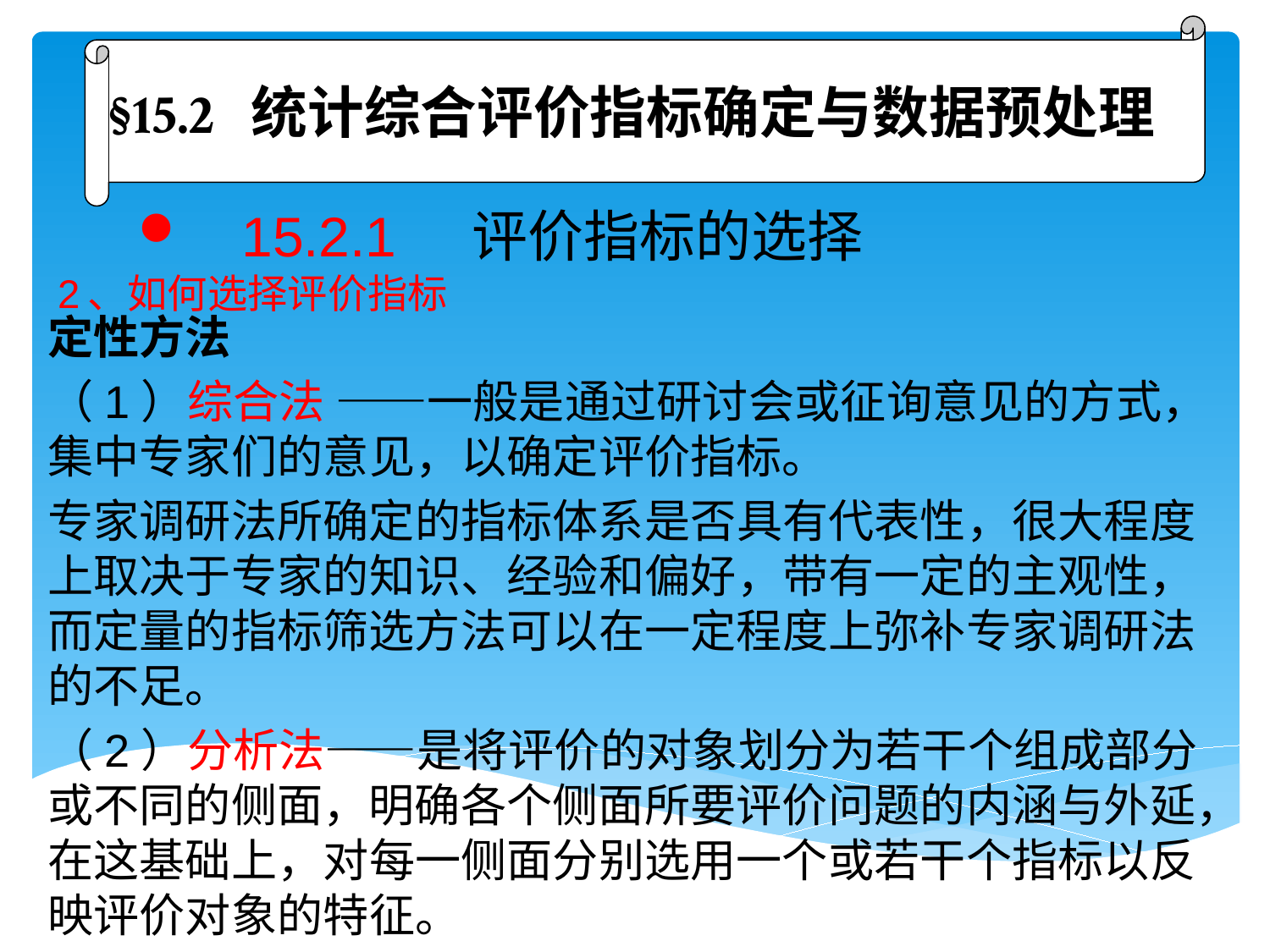

§15.2  统计综合评价指标确定与数据预处理
   15.2.1    评价指标的选择
# 2、如何选择评价指标
定性方法
（1）综合法 ——一般是通过研讨会或征询意见的方式，集中专家们的意见，以确定评价指标。
专家调研法所确定的指标体系是否具有代表性，很大程度上取决于专家的知识、经验和偏好，带有一定的主观性，而定量的指标筛选方法可以在一定程度上弥补专家调研法的不足。
（2）分析法——是将评价的对象划分为若干个组成部分或不同的侧面，明确各个侧面所要评价问题的内涵与外延，在这基础上，对每一侧面分别选用一个或若干个指标以反映评价对象的特征。